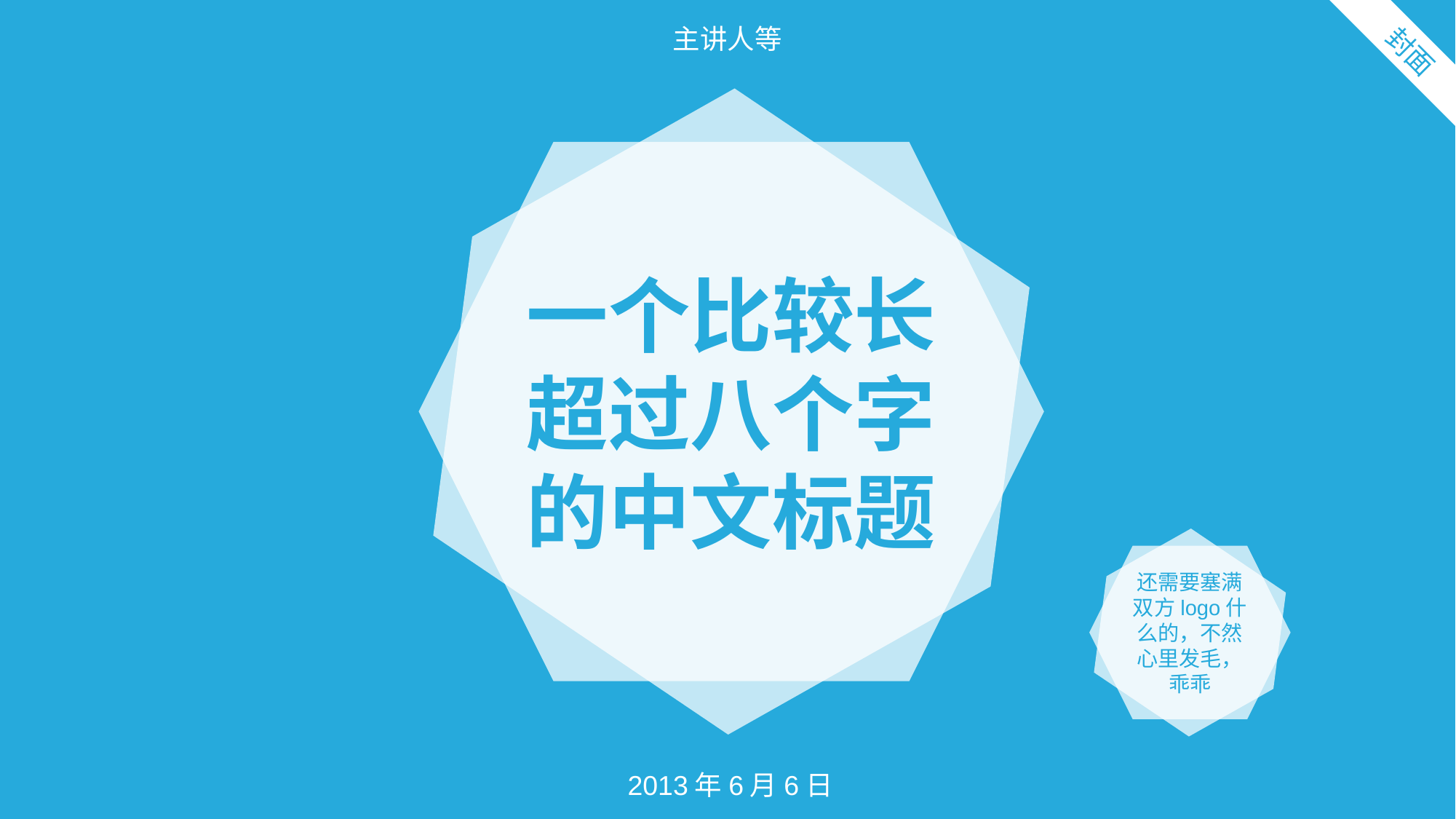

主讲人等
封面
一个比较长超过八个字的中文标题

还需要塞满双方logo什么的，不然心里发毛，乖乖

2013年6月6日